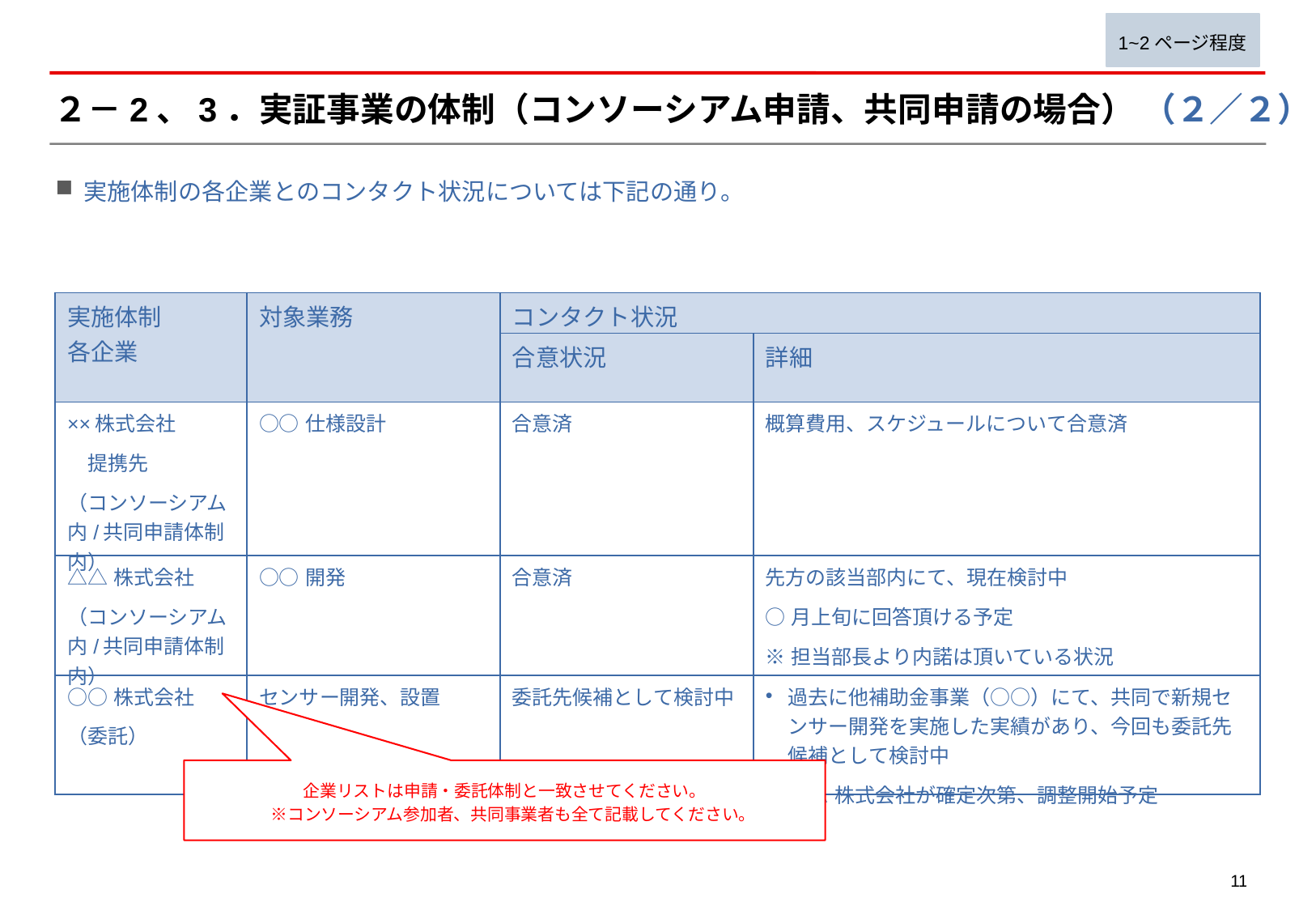

1~2ページ程度
# ２－2、3．実証事業の体制（コンソーシアム申請、共同申請の場合） （２／２）
実施体制の各企業とのコンタクト状況については下記の通り。
| 実施体制 各企業 | 対象業務 | コンタクト状況 |  |
| --- | --- | --- | --- |
|  |  | 合意状況 | 詳細 |
| ××株式会社 　提携先 （コンソーシアム内/共同申請体制内） | ○○仕様設計 | 合意済 | 概算費用、スケジュールについて合意済 |
| △△株式会社 （コンソーシアム内/共同申請体制内） | ○○開発 | 合意済 | 先方の該当部内にて、現在検討中 ○月上旬に回答頂ける予定 ※担当部長より内諾は頂いている状況 |
| ○○株式会社 （委託） | センサー開発、設置 | 委託先候補として検討中 | 過去に他補助金事業（○○）にて、共同で新規センサー開発を実施した実績があり、今回も委託先候補として検討中 △△株式会社が確定次第、調整開始予定 |
企業リストは申請・委託体制と一致させてください。
　※コンソーシアム参加者、共同事業者も全て記載してください。